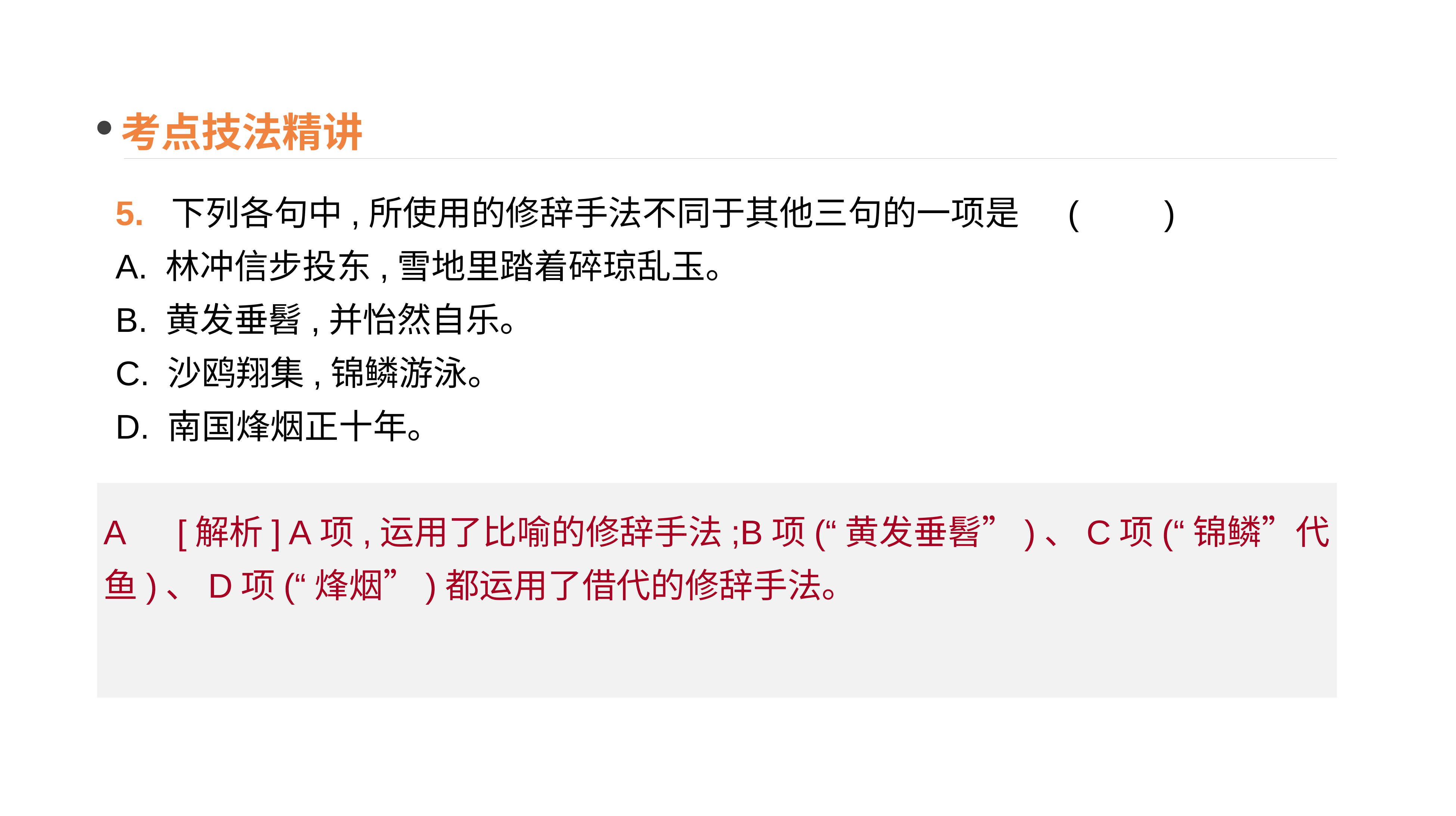

考点技法精讲

5.  下列各句中,所使用的修辞手法不同于其他三句的一项是	(　　)
A. 林冲信步投东,雪地里踏着碎琼乱玉。
B. 黄发垂髫,并怡然自乐。
C. 沙鸥翔集,锦鳞游泳。
D. 南国烽烟正十年。

A　[解析] A项,运用了比喻的修辞手法;B项(“黄发垂髫”)、C项(“锦鳞”代鱼)、D项(“烽烟”)都运用了借代的修辞手法。